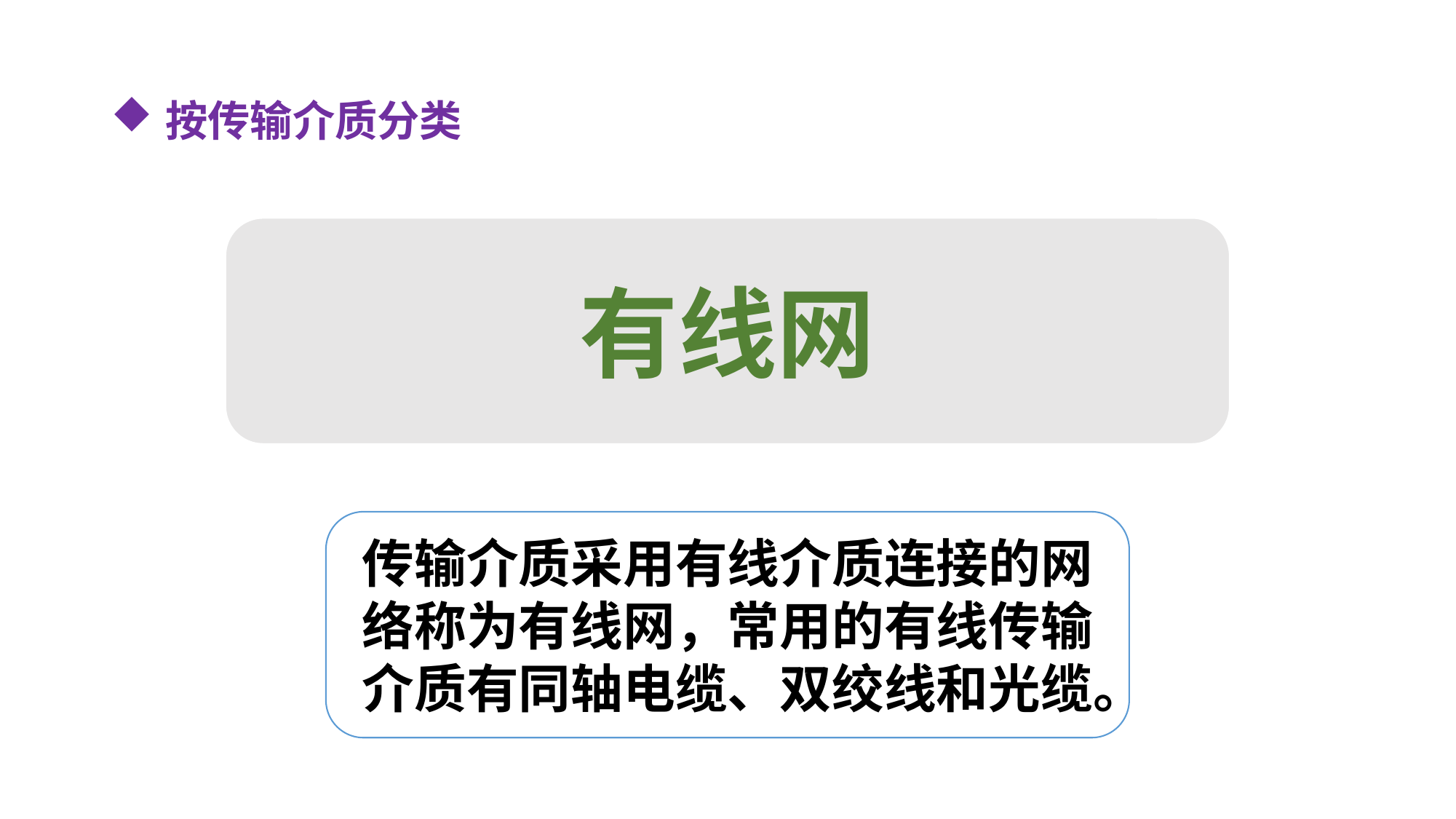

# 按传输介质分类
有线网
传输介质采用有线介质连接的网络称为有线网，常用的有线传输介质有同轴电缆、双绞线和光缆。